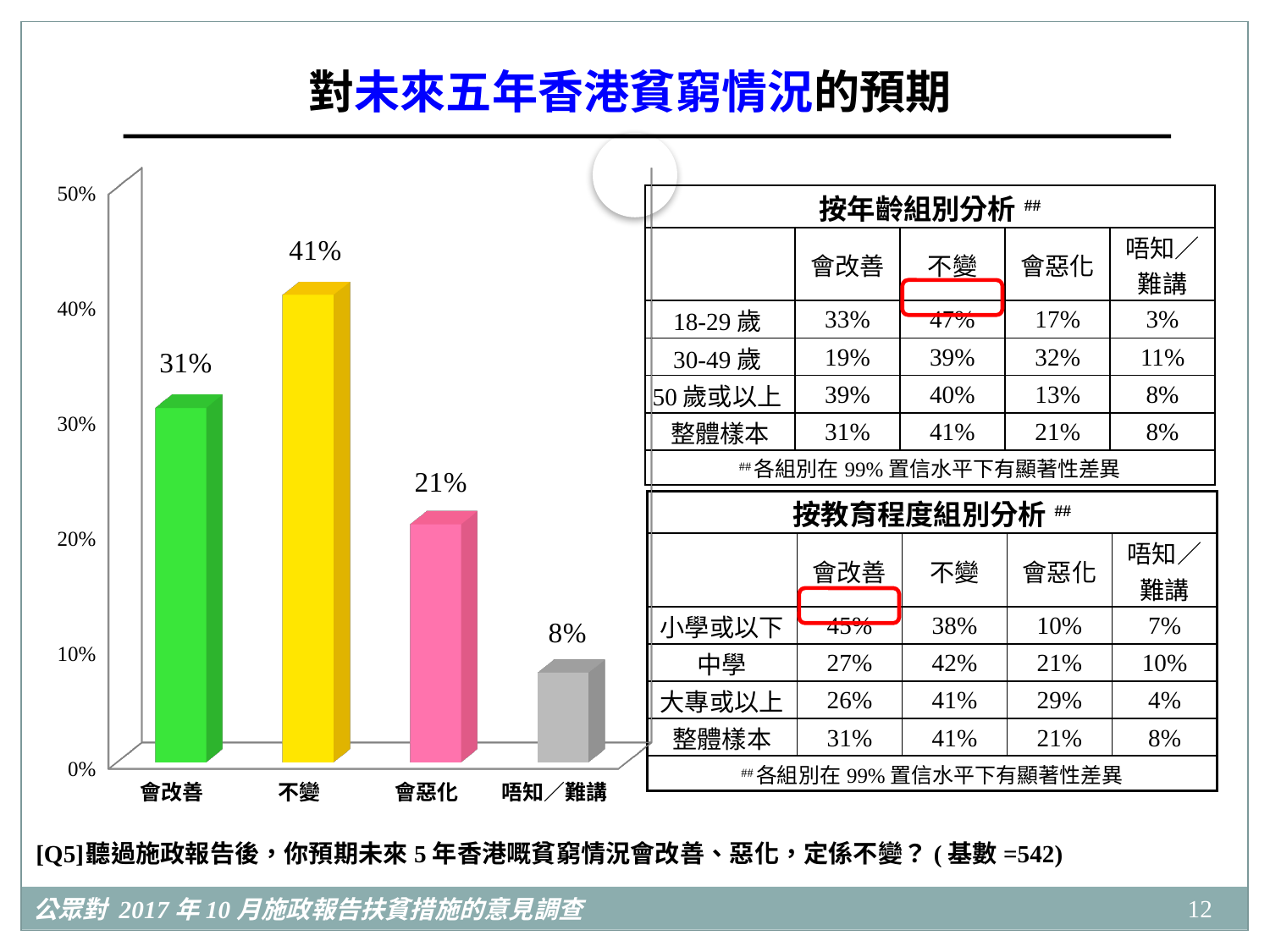

對未來五年香港貧窮情況的預期

[unsupported chart]

| 按年齡組別分析## |  |  |  |  |
| --- | --- | --- | --- | --- |
|  | 會改善 | 不變 | 會惡化 | 唔知／ 難講 |
| 18-29歲 | 33% | 47% | 17% | 3% |
| 30-49歲 | 19% | 39% | 32% | 11% |
| 50歲或以上 | 39% | 40% | 13% | 8% |
| 整體樣本 | 31% | 41% | 21% | 8% |
| ##各組別在99%置信水平下有顯著性差異 |  |  |  |  |

| 按教育程度組別分析## |  |  |  |  |
| --- | --- | --- | --- | --- |
|  | 會改善 | 不變 | 會惡化 | 唔知／ 難講 |
| 小學或以下 | 45% | 38% | 10% | 7% |
| 中學 | 27% | 42% | 21% | 10% |
| 大專或以上 | 26% | 41% | 29% | 4% |
| 整體樣本 | 31% | 41% | 21% | 8% |
| ##各組別在99%置信水平下有顯著性差異 |  |  |  |  |

[Q5]	聽過施政報告後，你預期未來5年香港嘅貧窮情況會改善、惡化，定係不變？(基數=542)